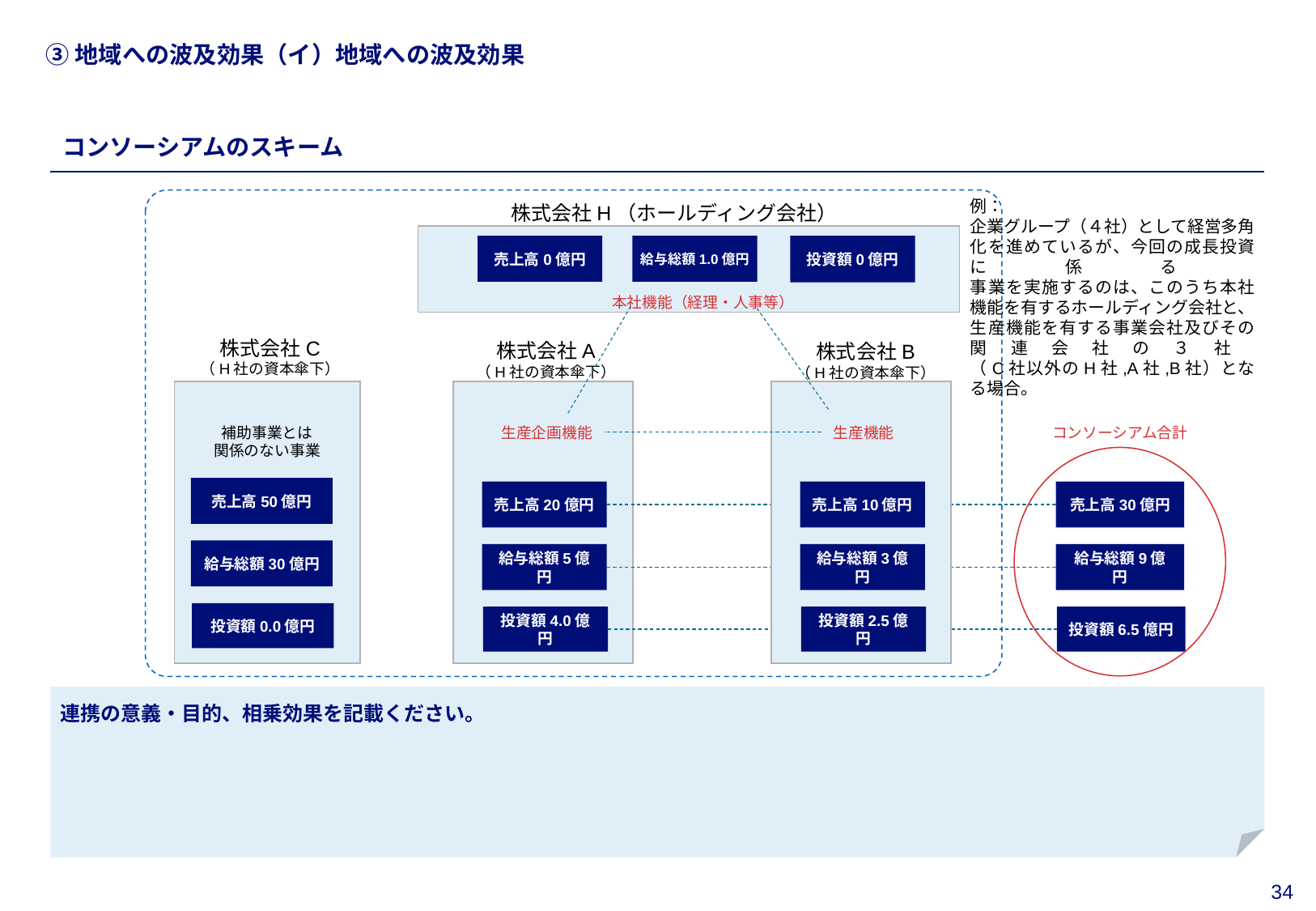

当スライドは作成任意
（コンソーシアム形式の場合、前頁か本頁か
いずれか必須）
#
③地域への波及効果（イ）地域への波及効果
コンソーシアムのスキーム
例：
企業グループ（４社）として経営多角化を進めているが、今回の成長投資に係る
事業を実施するのは、このうち本社機能を有するホールディング会社と、生産機能を有する事業会社及びその関連会社の３社
（C社以外のH社,A社,B社）となる場合。

株式会社H（ホールディング会社）

投資額0億円
売上高0億円
給与総額1.0億円
本社機能（経理・人事等）
株式会社C
（H社の資本傘下）
株式会社A
（H社の資本傘下）
株式会社B
（H社の資本傘下）

補助事業とは
関係のない事業
生産企画機能
生産機能
コンソーシアム合計

売上高50億円
売上高20億円
売上高10億円
売上高30億円
給与総額30億円
給与総額5億円
給与総額3億円
給与総額9億円
投資額0.0億円
投資額4.0億円
投資額2.5億円
投資額6.5億円
連携の意義・目的、相乗効果を記載ください。